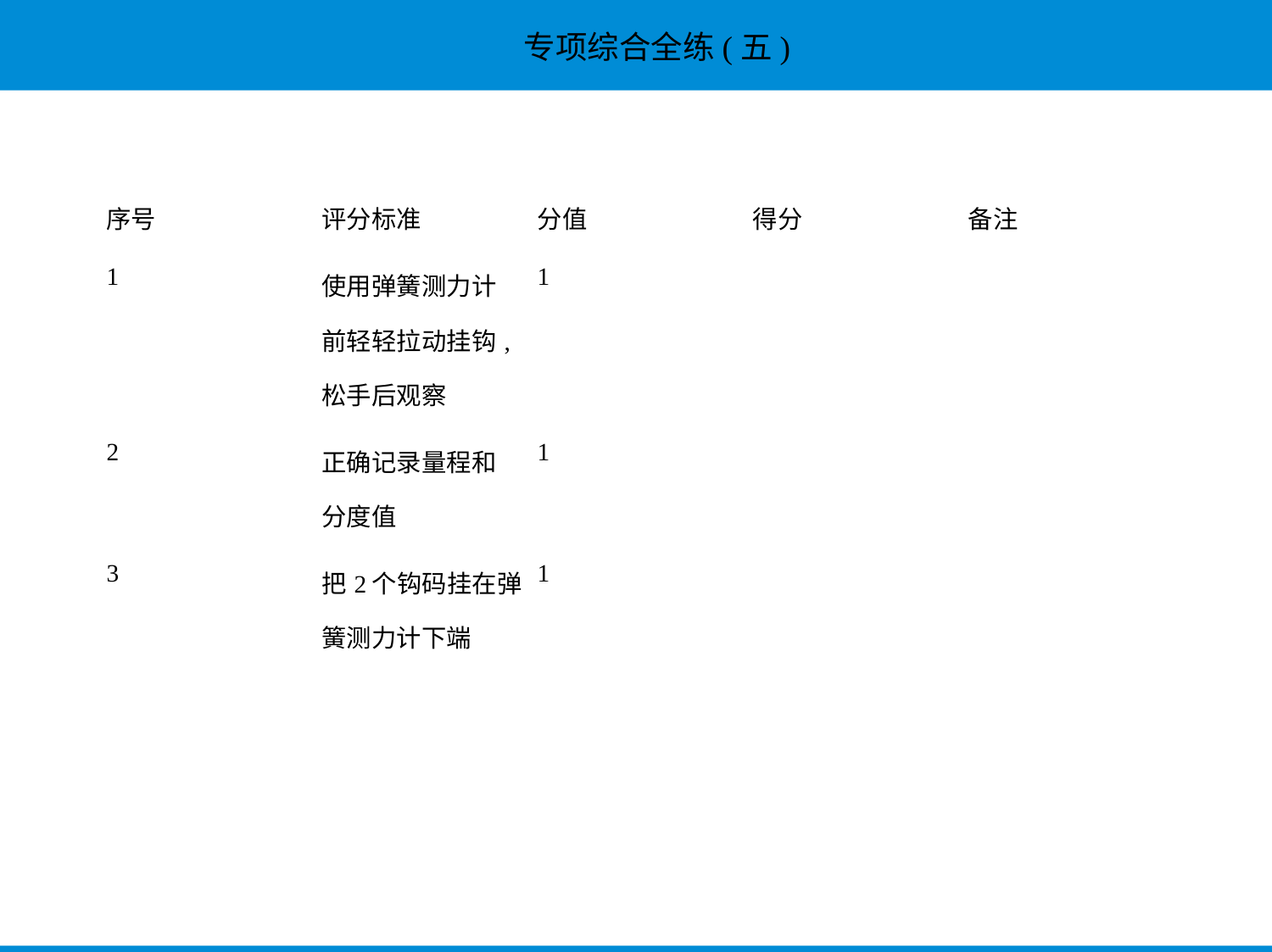

| 序号 | 评分标准 | 分值 | 得分 | 备注 |
| --- | --- | --- | --- | --- |
| 1 | 使用弹簧测力计 前轻轻拉动挂钩, 松手后观察 | 1 |  |  |
| 2 | 正确记录量程和 分度值 | 1 |  |  |
| 3 | 把2个钩码挂在弹 簧测力计下端 | 1 |  |  |